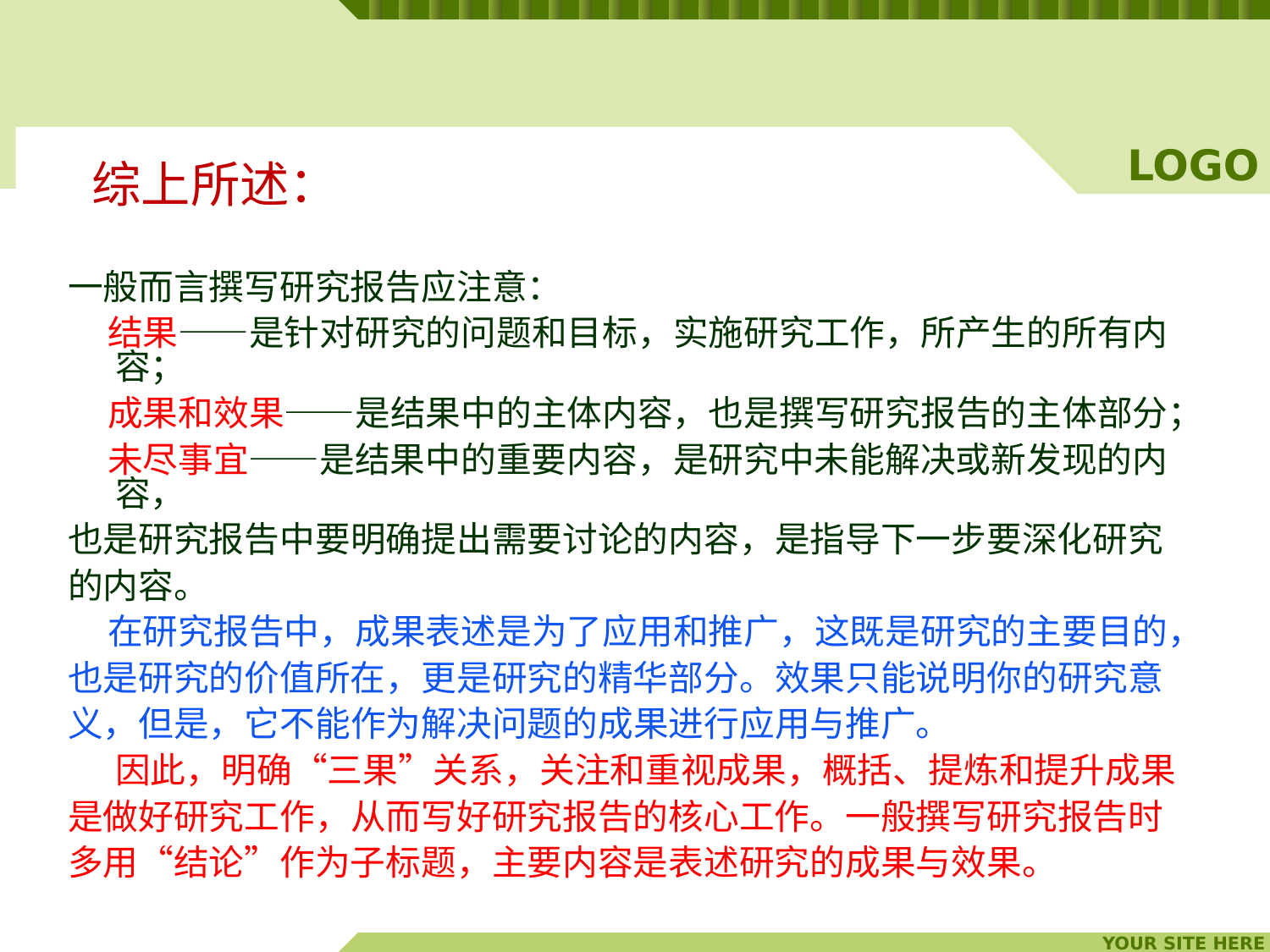

综上所述：

一般而言撰写研究报告应注意：
    结果——是针对研究的问题和目标，实施研究工作，所产生的所有内容；
    成果和效果——是结果中的主体内容，也是撰写研究报告的主体部分；
    未尽事宜——是结果中的重要内容，是研究中未能解决或新发现的内容，
也是研究报告中要明确提出需要讨论的内容，是指导下一步要深化研究
的内容。
    在研究报告中，成果表述是为了应用和推广，这既是研究的主要目的，
也是研究的价值所在，更是研究的精华部分。效果只能说明你的研究意
义，但是，它不能作为解决问题的成果进行应用与推广。
     因此，明确“三果”关系，关注和重视成果，概括、提炼和提升成果
是做好研究工作，从而写好研究报告的核心工作。一般撰写研究报告时
多用“结论”作为子标题，主要内容是表述研究的成果与效果。